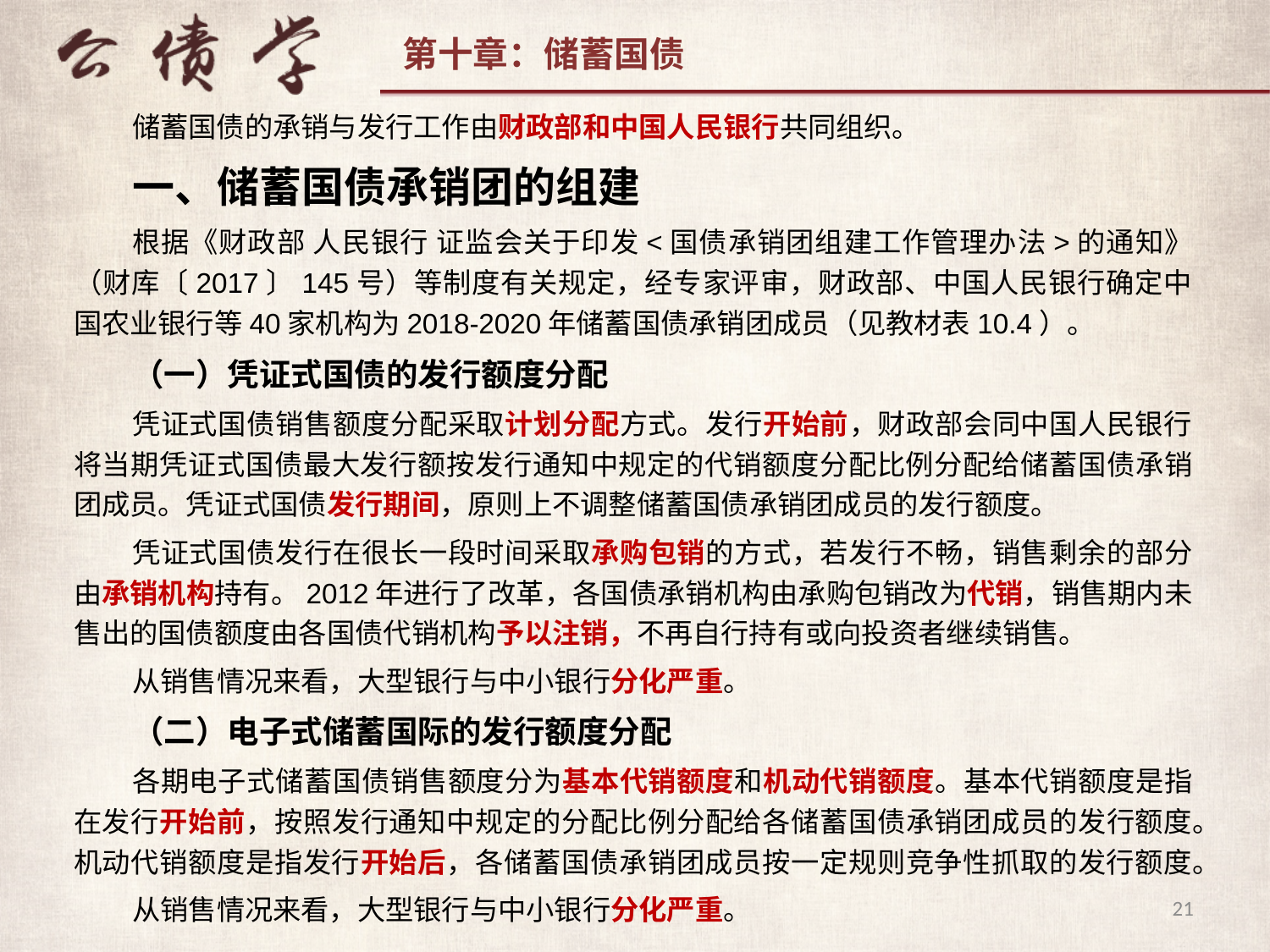

储蓄国债的承销与发行工作由财政部和中国人民银行共同组织。
一、储蓄国债承销团的组建
根据《财政部 人民银行 证监会关于印发<国债承销团组建工作管理办法>的通知》（财库〔2017〕145号）等制度有关规定，经专家评审，财政部、中国人民银行确定中国农业银行等40家机构为2018-2020年储蓄国债承销团成员（见教材表10.4）。
（一）凭证式国债的发行额度分配
凭证式国债销售额度分配采取计划分配方式。发行开始前，财政部会同中国人民银行将当期凭证式国债最大发行额按发行通知中规定的代销额度分配比例分配给储蓄国债承销团成员。凭证式国债发行期间，原则上不调整储蓄国债承销团成员的发行额度。
凭证式国债发行在很长一段时间采取承购包销的方式，若发行不畅，销售剩余的部分由承销机构持有。2012年进行了改革，各国债承销机构由承购包销改为代销，销售期内未售出的国债额度由各国债代销机构予以注销，不再自行持有或向投资者继续销售。
从销售情况来看，大型银行与中小银行分化严重。
（二）电子式储蓄国际的发行额度分配
各期电子式储蓄国债销售额度分为基本代销额度和机动代销额度。基本代销额度是指在发行开始前，按照发行通知中规定的分配比例分配给各储蓄国债承销团成员的发行额度。机动代销额度是指发行开始后，各储蓄国债承销团成员按一定规则竞争性抓取的发行额度。
从销售情况来看，大型银行与中小银行分化严重。
21